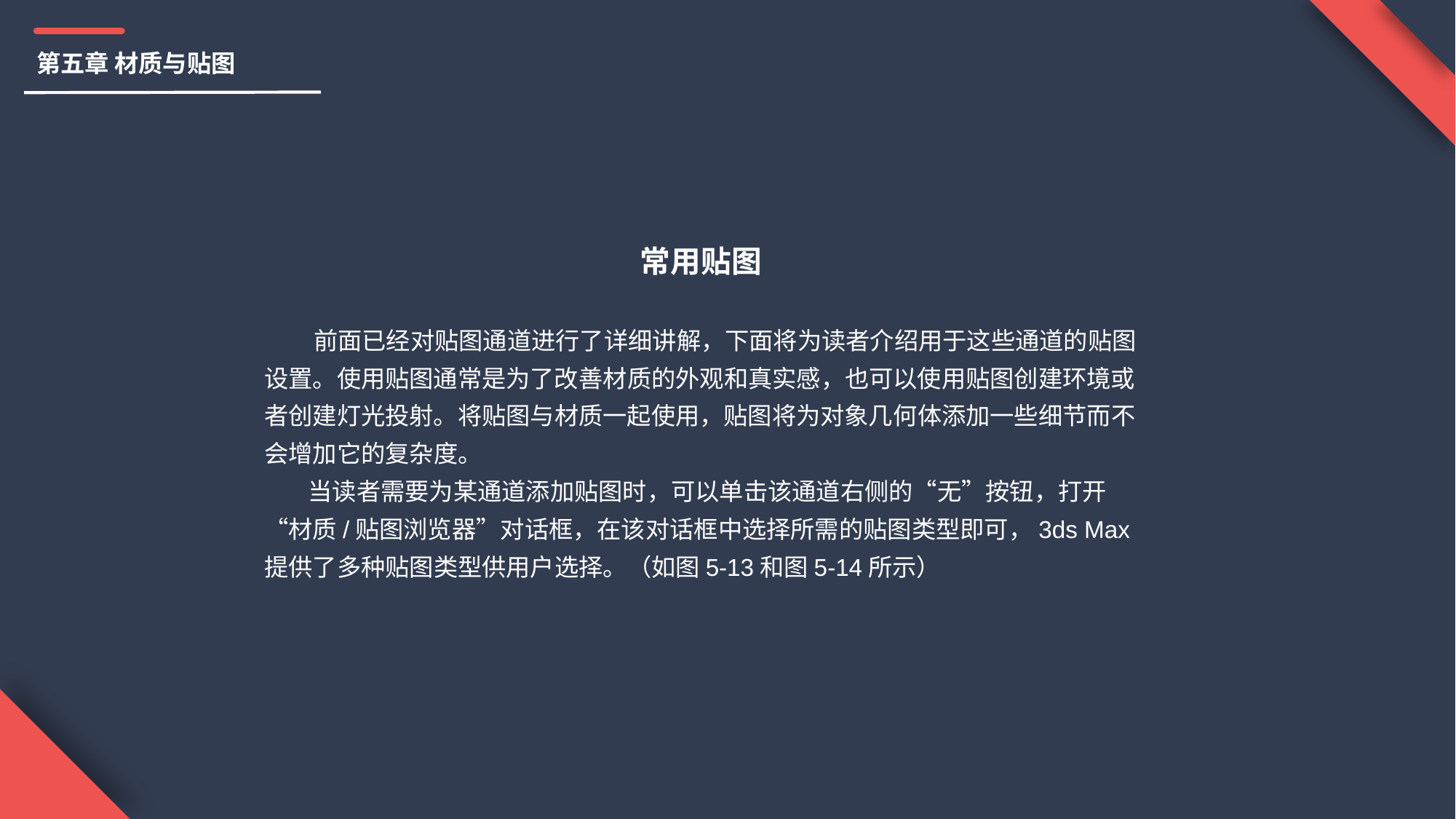

第五章 材质与贴图
常用贴图

        前面已经对贴图通道进行了详细讲解，下面将为读者介绍用于这些通道的贴图设置。使用贴图通常是为了改善材质的外观和真实感，也可以使用贴图创建环境或者创建灯光投射。将贴图与材质一起使用，贴图将为对象几何体添加一些细节而不会增加它的复杂度。
       当读者需要为某通道添加贴图时，可以单击该通道右侧的“无”按钮，打开“材质/贴图浏览器”对话框，在该对话框中选择所需的贴图类型即可，3ds Max提供了多种贴图类型供用户选择。（如图5-13和图5-14所示）